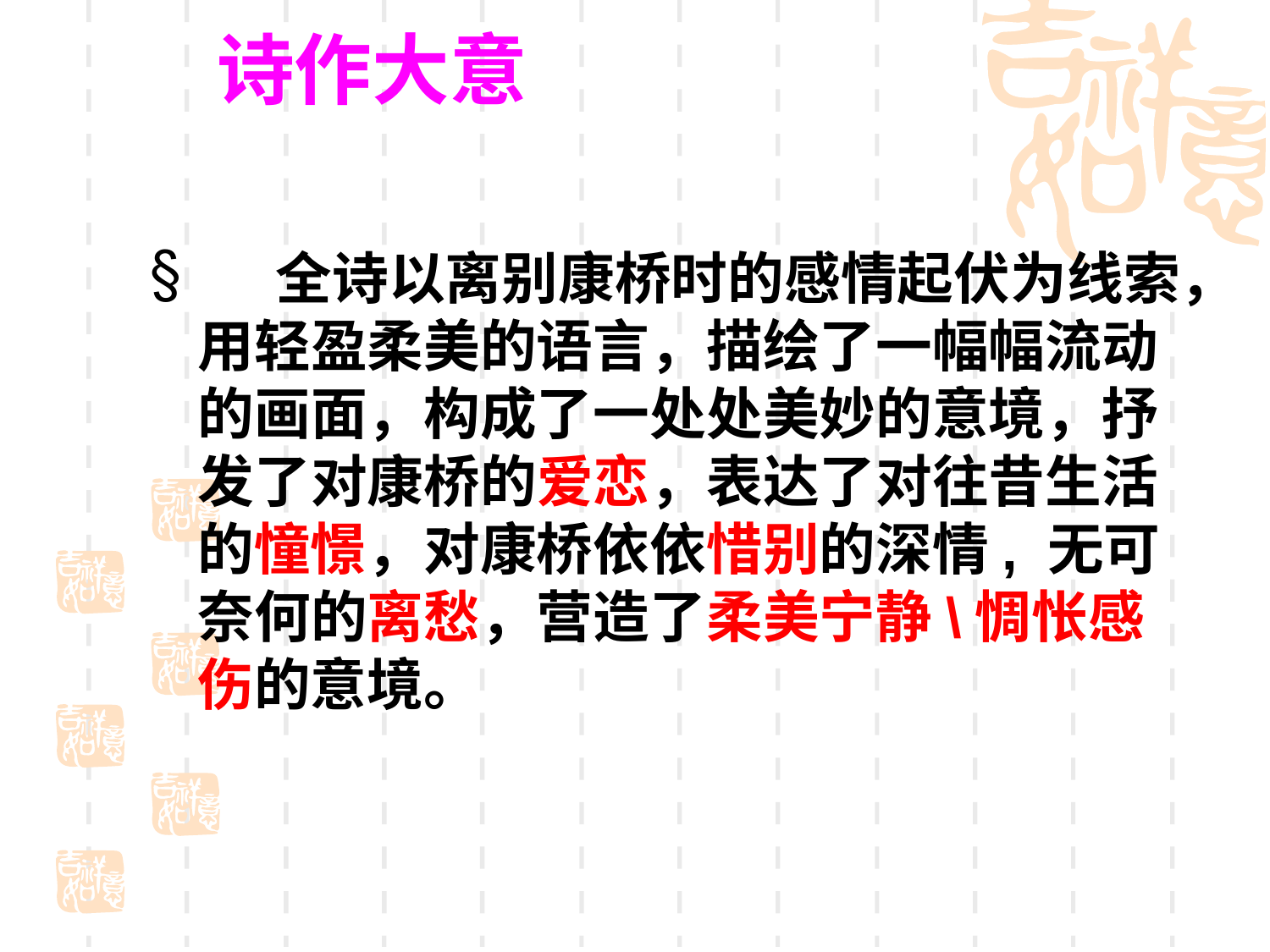

# 诗作大意

     全诗以离别康桥时的感情起伏为线索，用轻盈柔美的语言，描绘了一幅幅流动的画面，构成了一处处美妙的意境，抒发了对康桥的爱恋，表达了对往昔生活的憧憬，对康桥依依惜别的深情, 无可奈何的离愁，营造了柔美宁静\惆怅感伤的意境。